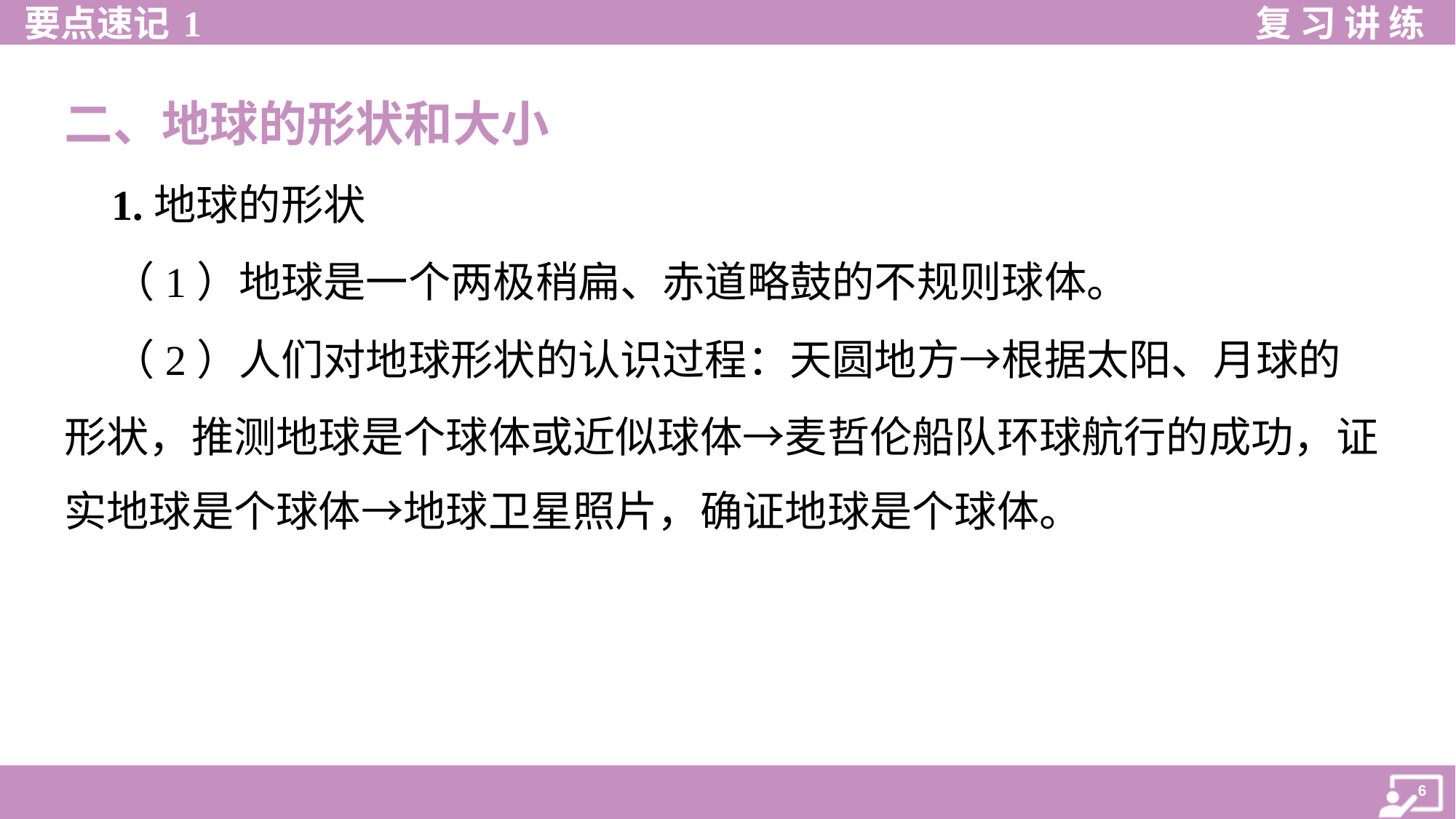

二、地球的形状和大小
    1.地球的形状
    （1）地球是一个两极稍扁、赤道略鼓的不规则球体。
    （2）人们对地球形状的认识过程：天圆地方→根据太阳、月球的
形状，推测地球是个球体或近似球体→麦哲伦船队环球航行的成功，证
实地球是个球体→地球卫星照片，确证地球是个球体。